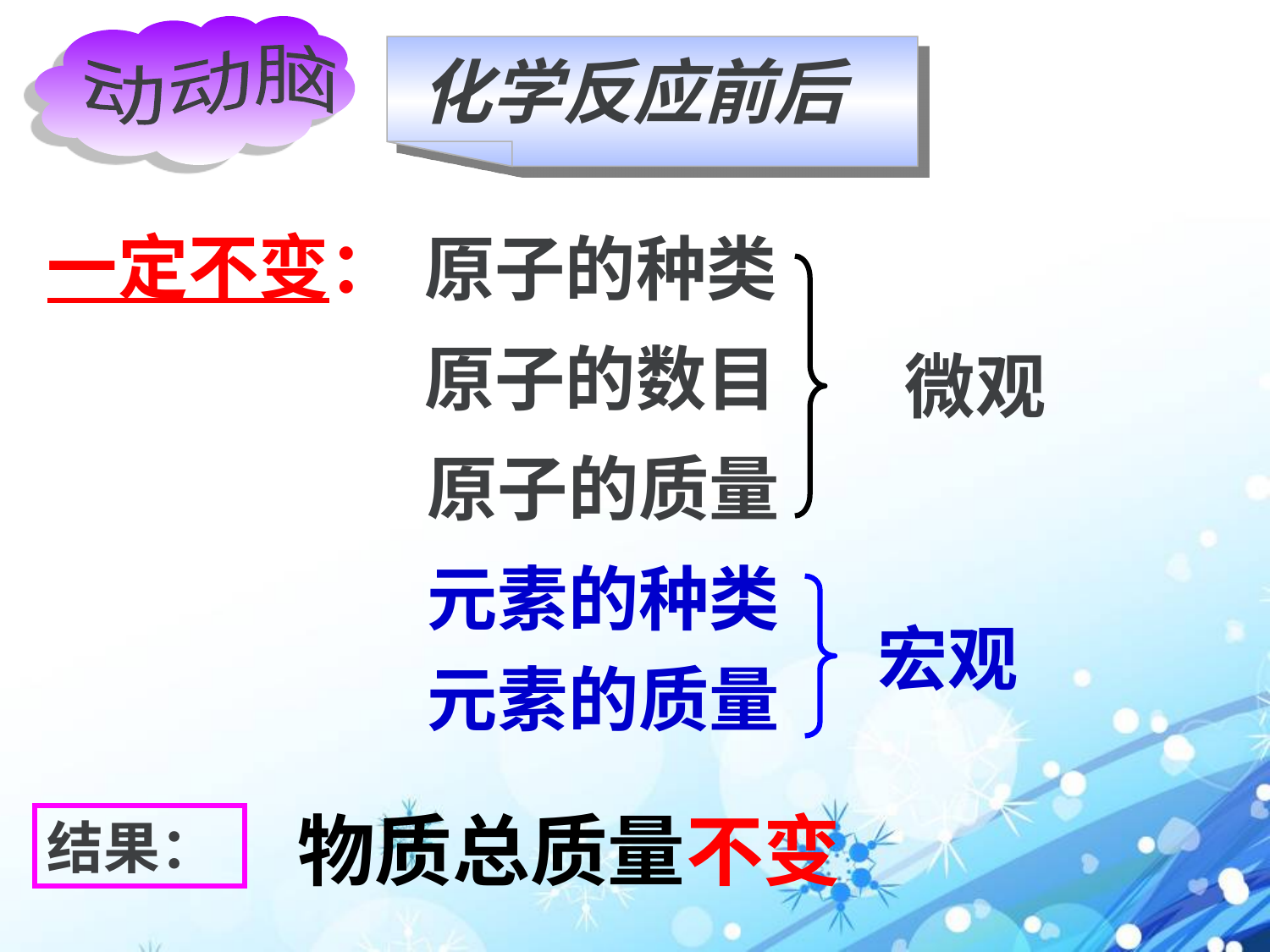

化学反应前后
动动脑
一定不变：
原子的种类

原子的数目
微观
原子的质量
元素的种类

宏观
元素的质量
物质总质量不变
结果：